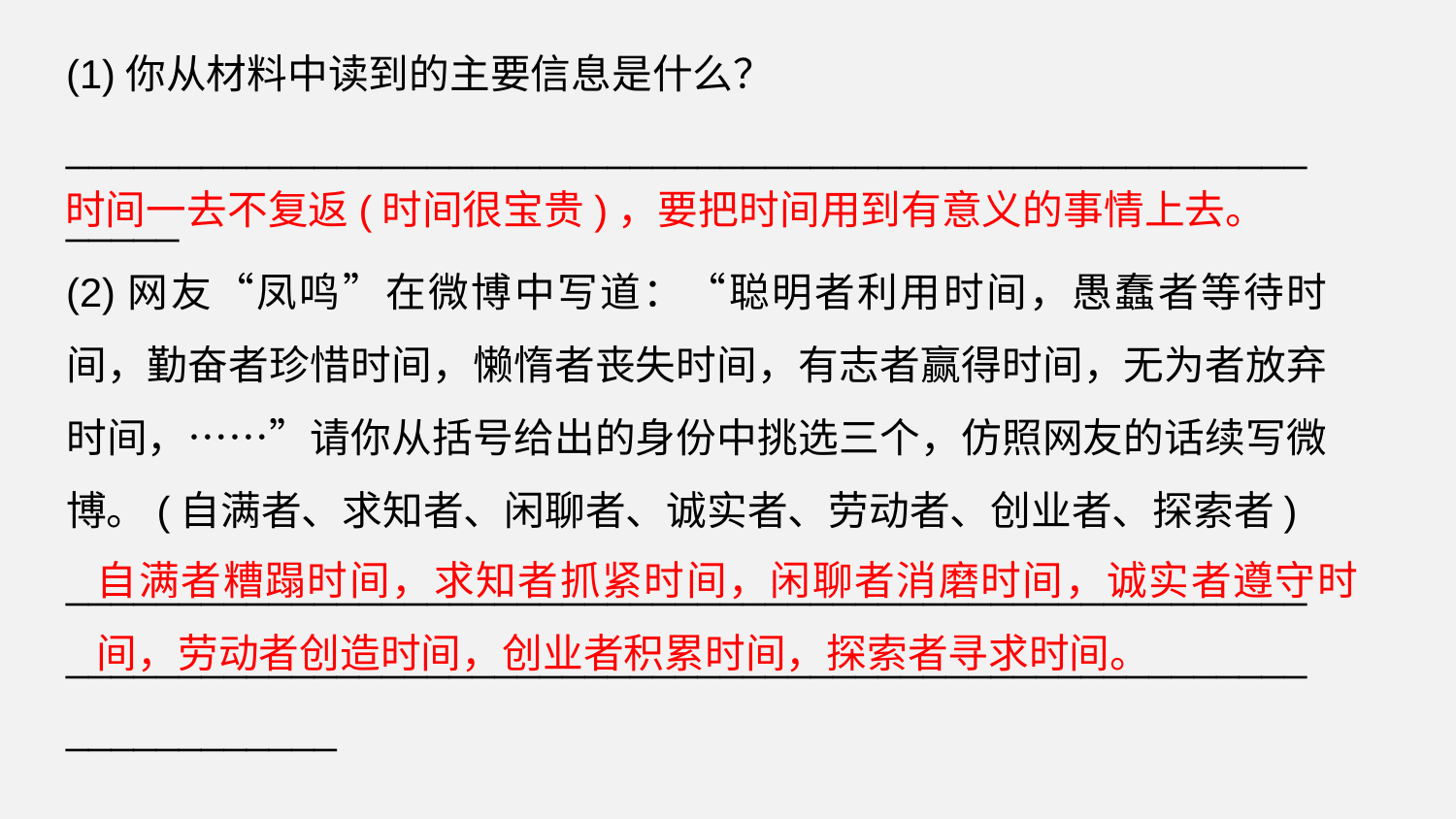

(1)你从材料中读到的主要信息是什么？
____________________________________________________________
(2)网友“凤鸣”在微博中写道：“聪明者利用时间，愚蠢者等待时间，勤奋者珍惜时间，懒惰者丧失时间，有志者赢得时间，无为者放弃时间，……”请你从括号给出的身份中挑选三个，仿照网友的话续写微博。(自满者、求知者、闲聊者、诚实者、劳动者、创业者、探索者)
__________________________________________________________________________________________________________________________
时间一去不复返(时间很宝贵)，要把时间用到有意义的事情上去。
自满者糟蹋时间，求知者抓紧时间，闲聊者消磨时间，诚实者遵守时间，劳动者创造时间，创业者积累时间，探索者寻求时间。